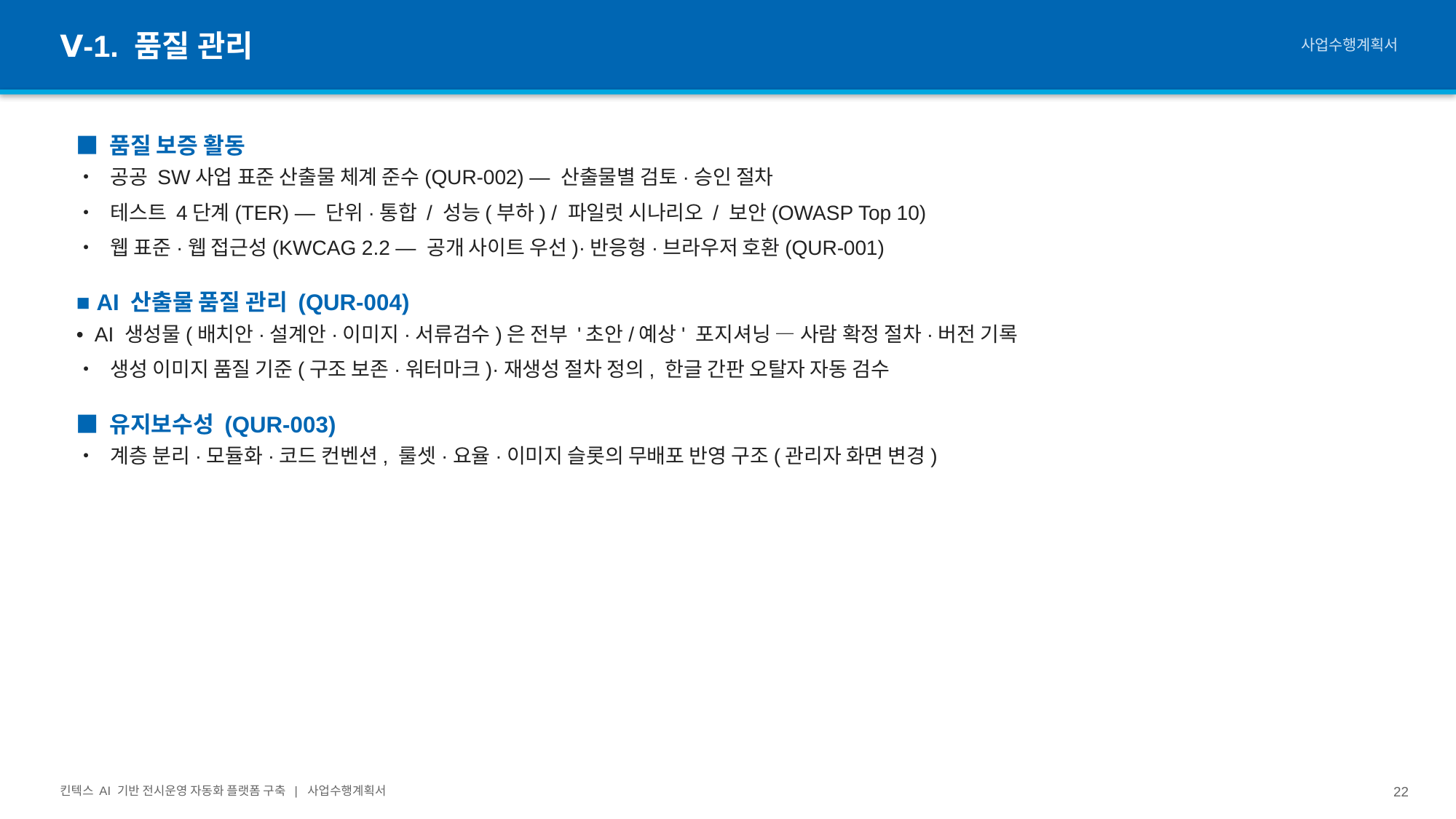

Ⅴ-1. 품질 관리
사업수행계획서

■ 품질 보증 활동
•  공공 SW사업 표준 산출물 체계 준수(QUR-002) — 산출물별 검토·승인 절차
•  테스트 4단계(TER) — 단위·통합 / 성능(부하) / 파일럿 시나리오 / 보안(OWASP Top 10)
•  웹 표준·웹 접근성(KWCAG 2.2 — 공개 사이트 우선)·반응형·브라우저 호환(QUR-001)
■ AI 산출물 품질 관리 (QUR-004)
•  AI 생성물(배치안·설계안·이미지·서류검수)은 전부 '초안/예상' 포지셔닝 — 사람 확정 절차·버전 기록
•  생성 이미지 품질 기준(구조 보존·워터마크)·재생성 절차 정의, 한글 간판 오탈자 자동 검수
■ 유지보수성 (QUR-003)
•  계층 분리·모듈화·코드 컨벤션, 룰셋·요율·이미지 슬롯의 무배포 반영 구조(관리자 화면 변경)
킨텍스 AI 기반 전시운영 자동화 플랫폼 구축  |  사업수행계획서
22